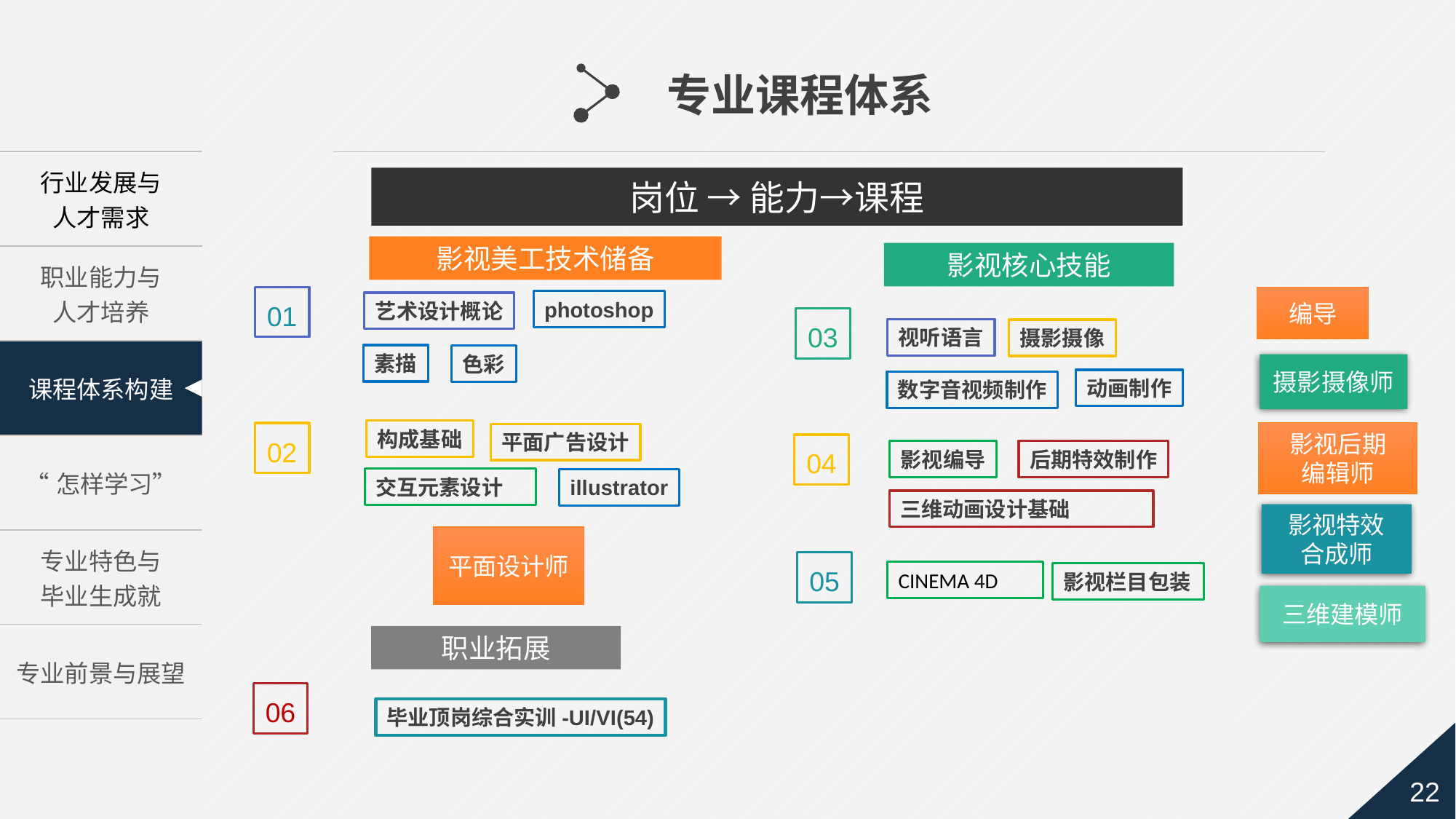

专业课程体系
岗位 → 能力→课程
影视美工技术储备
影视核心技能
01
编导
photoshop
艺术设计概论
03
视听语言
摄影摄像
素描
色彩
摄影摄像师
动画制作
数字音视频制作
构成基础
影视后期
编辑师
02
平面广告设计
04
影视编导
后期特效制作
交互元素设计
illustrator
三维动画设计基础
影视特效
合成师
平面设计师
05
CINEMA 4D
影视栏目包装
三维建模师
职业拓展
06
毕业顶岗综合实训-UI/VI(54)